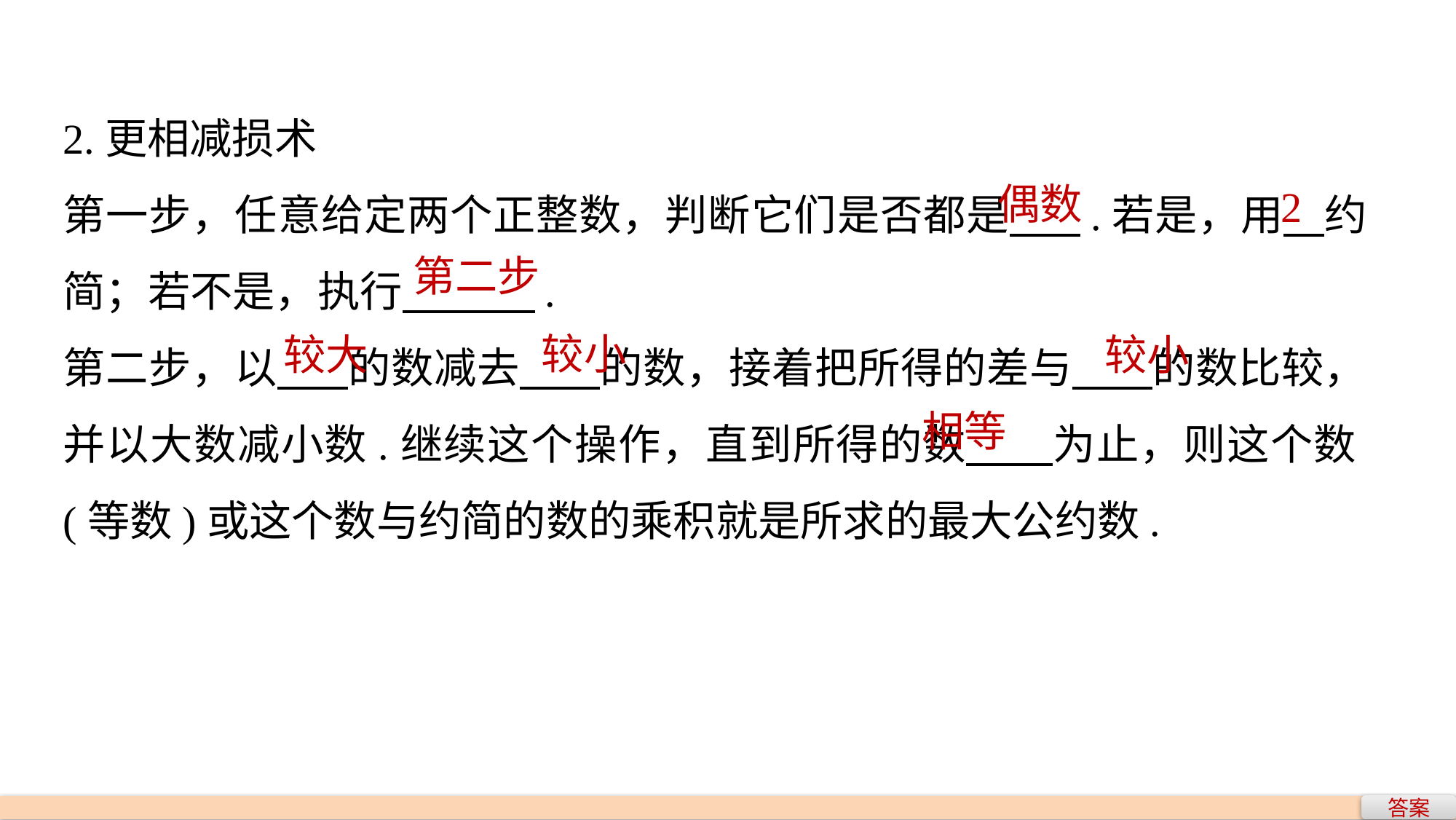

2.更相减损术
第一步，任意给定两个正整数，判断它们是否都是       .若是，用    约简；若不是，执行              .
第二步，以       的数减去        的数，接着把所得的差与        的数比较，并以大数减小数.继续这个操作，直到所得的数        为止，则这个数(等数)或这个数与约简的数的乘积就是所求的最大公约数.
偶数
2
第二步
较小
较大
较小
相等
答案